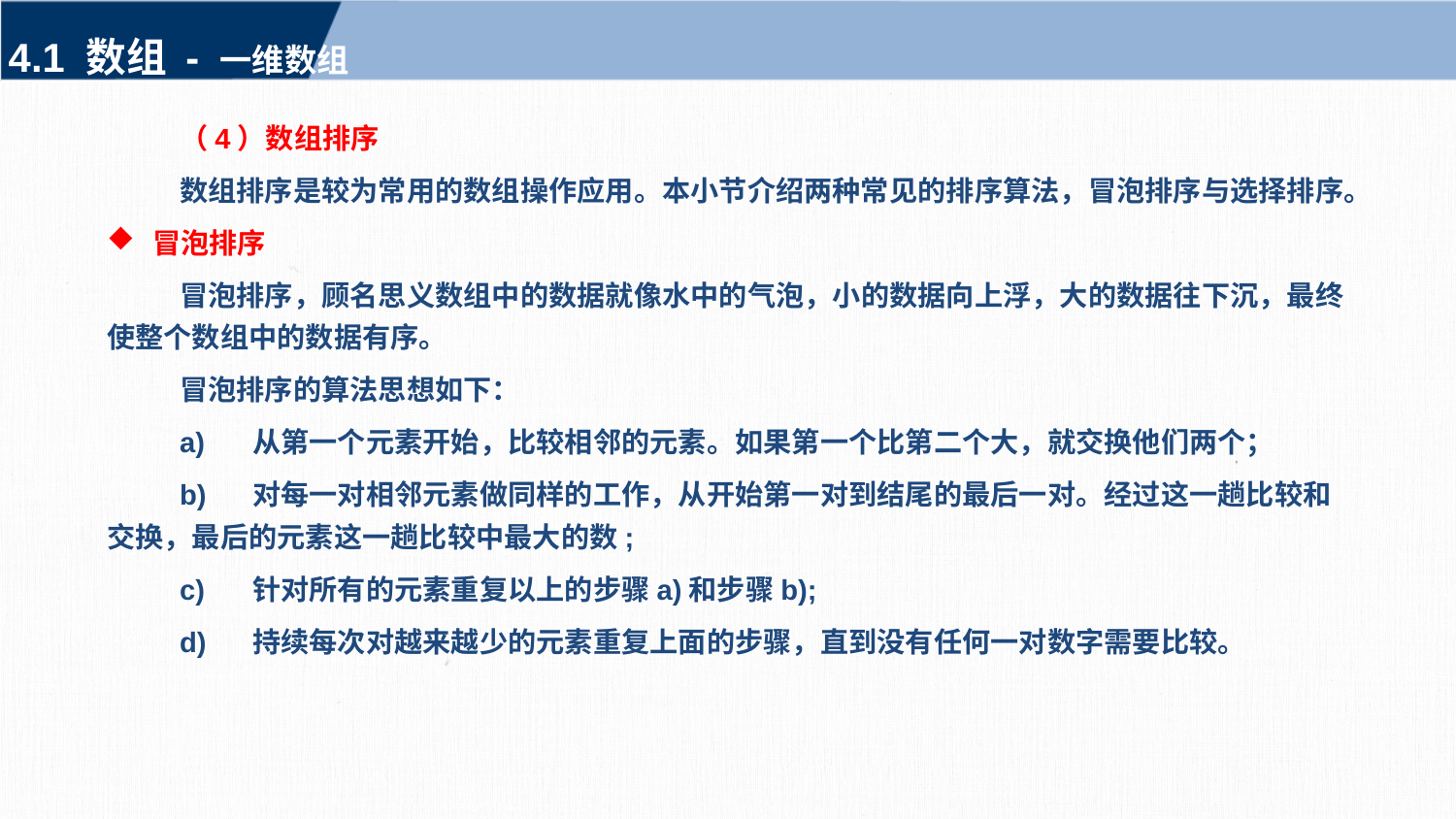

4.1 数组 - 一维数组

（4）数组排序
数组排序是较为常用的数组操作应用。本小节介绍两种常见的排序算法，冒泡排序与选择排序。
冒泡排序
冒泡排序，顾名思义数组中的数据就像水中的气泡，小的数据向上浮，大的数据往下沉，最终使整个数组中的数据有序。
冒泡排序的算法思想如下：
a)	从第一个元素开始，比较相邻的元素。如果第一个比第二个大，就交换他们两个；
b)	对每一对相邻元素做同样的工作，从开始第一对到结尾的最后一对。经过这一趟比较和交换，最后的元素这一趟比较中最大的数;
c)	针对所有的元素重复以上的步骤a)和步骤b);
d)	持续每次对越来越少的元素重复上面的步骤，直到没有任何一对数字需要比较。